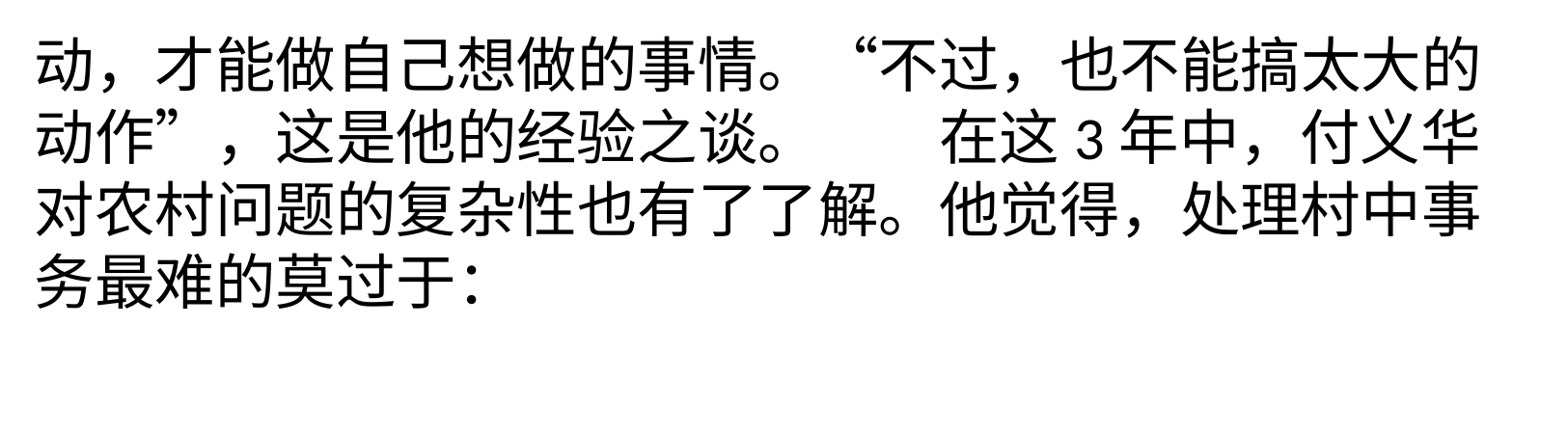

动，才能做自己想做的事情。“不过，也不能搞太大的动作”，这是他的经验之谈。　　在这3年中，付义华对农村问题的复杂性也有了了解。他觉得，处理村中事务最难的莫过于：